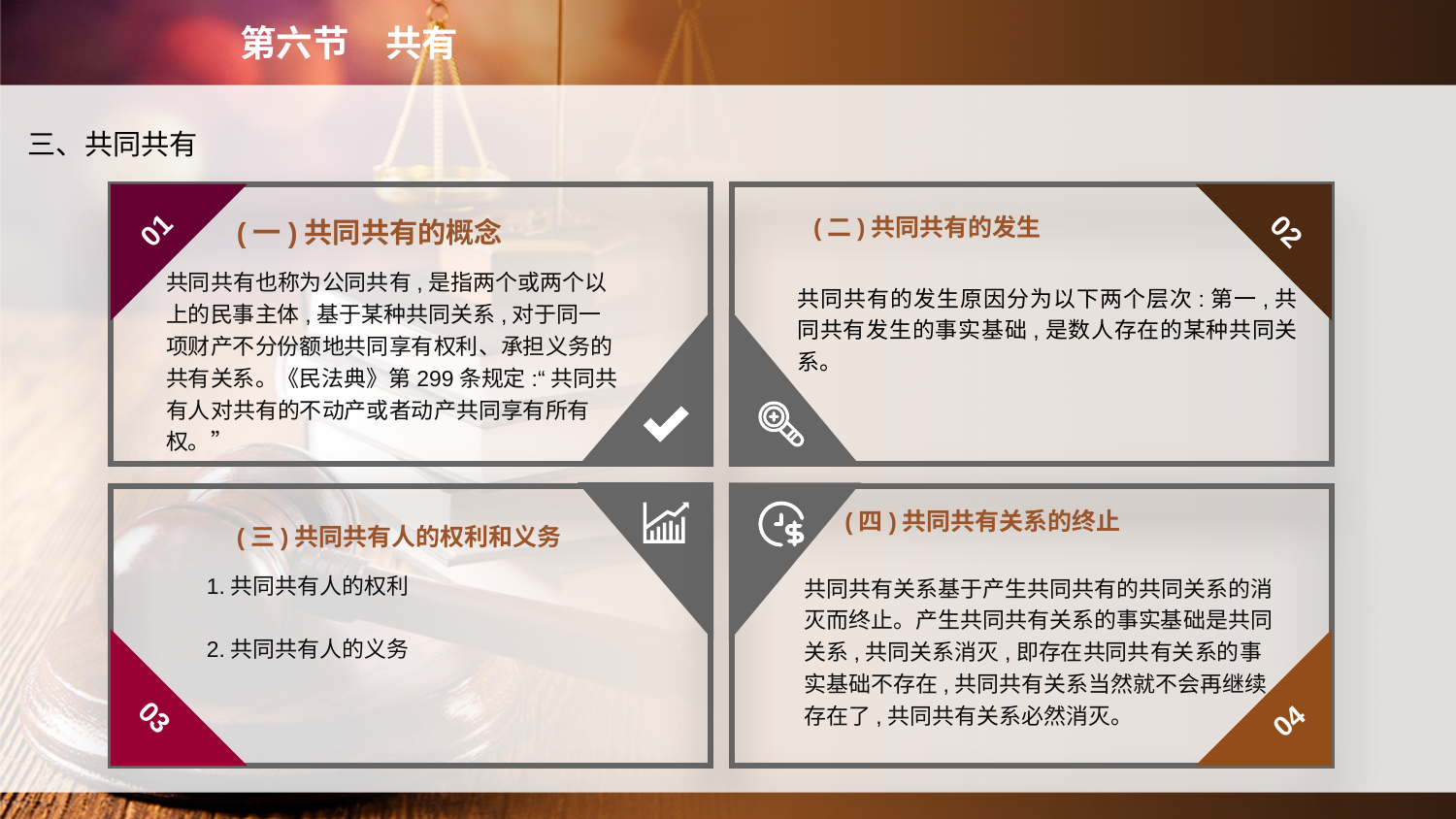

第六节　共有
三、共同共有

(二)共同共有的发生
01
02
(一)共同共有的概念
共同共有也称为公同共有,是指两个或两个以上的民事主体,基于某种共同关系,对于同一项财产不分份额地共同享有权利、承担义务的共有关系。《民法典》第299条规定:“共同共有人对共有的不动产或者动产共同享有所有权。”
共同共有的发生原因分为以下两个层次:第一,共同共有发生的事实基础,是数人存在的某种共同关系。

(四)共同共有关系的终止

(三)共同共有人的权利和义务
1.共同共有人的权利

2.共同共有人的义务

共同共有关系基于产生共同共有的共同关系的消灭而终止。产生共同共有关系的事实基础是共同关系,共同关系消灭,即存在共同共有关系的事实基础不存在,共同共有关系当然就不会再继续存在了,共同共有关系必然消灭。

03
04